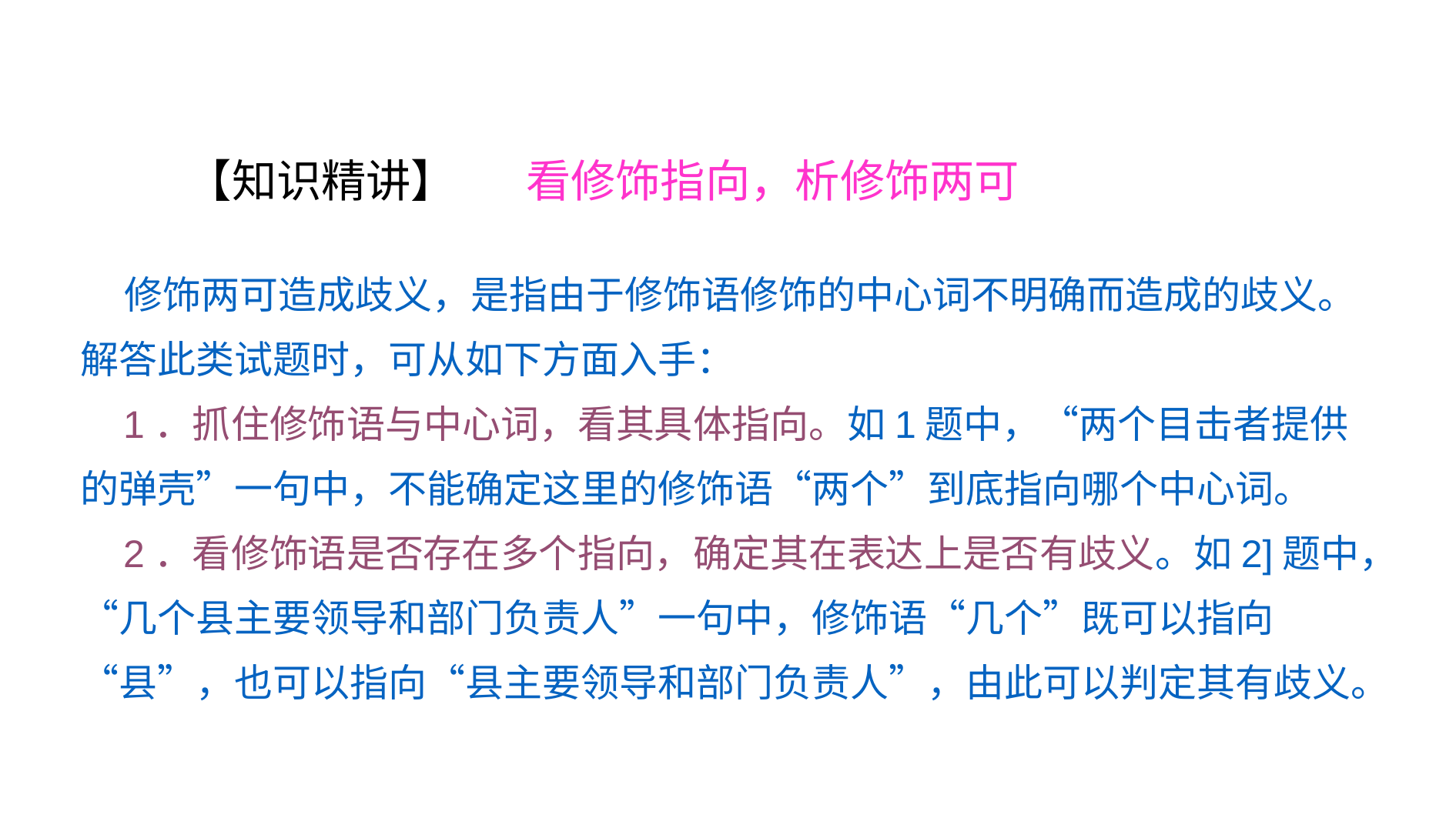

【知识精讲】       看修饰指向，析修饰两可
    修饰两可造成歧义，是指由于修饰语修饰的中心词不明确而造成的歧义。解答此类试题时，可从如下方面入手：
    1．抓住修饰语与中心词，看其具体指向。如1题中，“两个目击者提供的弹壳”一句中，不能确定这里的修饰语“两个”到底指向哪个中心词。
    2．看修饰语是否存在多个指向，确定其在表达上是否有歧义。如2]题中，“几个县主要领导和部门负责人”一句中，修饰语“几个”既可以指向“县”，也可以指向“县主要领导和部门负责人”，由此可以判定其有歧义。